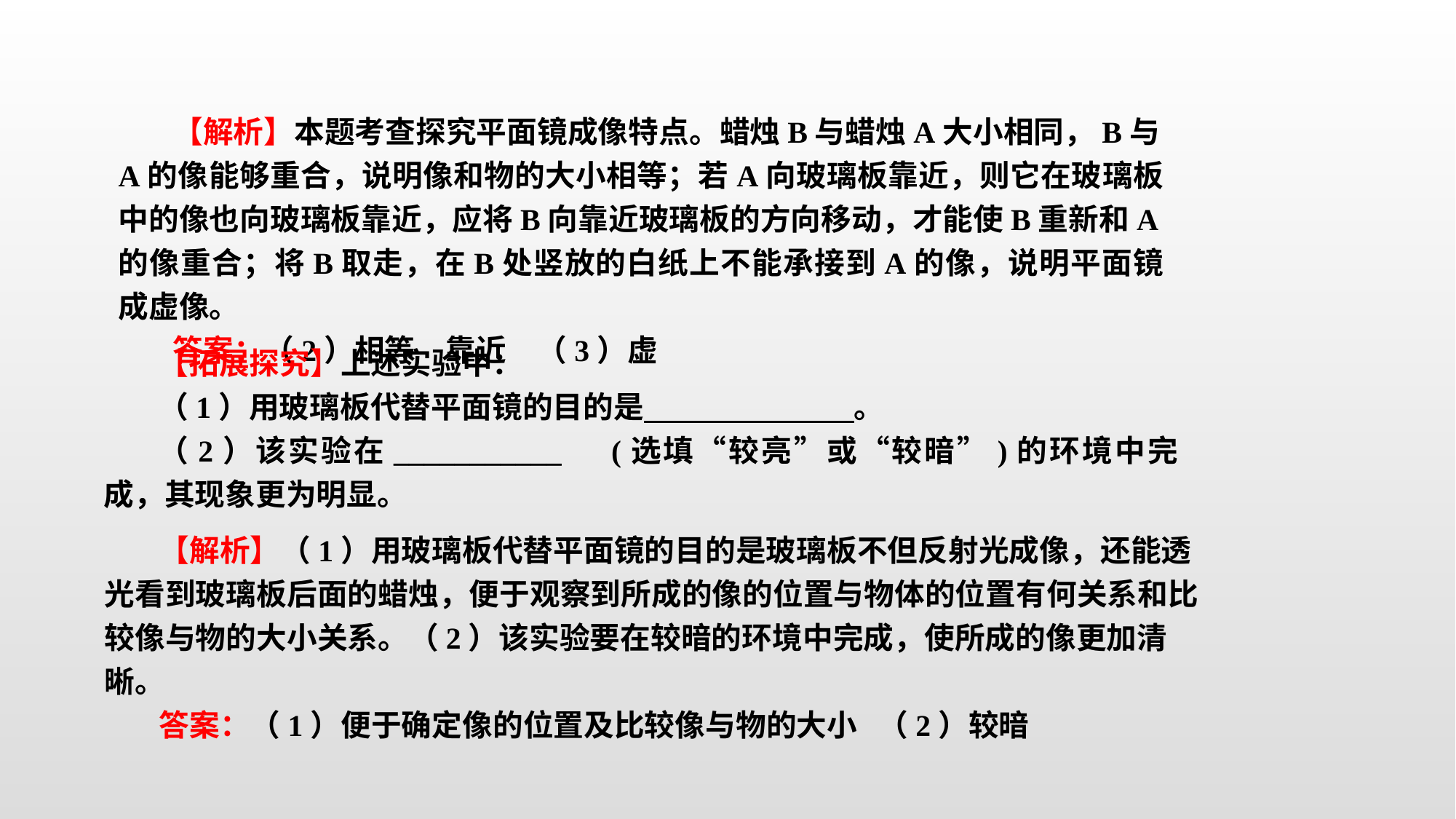

【解析】本题考查探究平面镜成像特点。蜡烛B与蜡烛A大小相同，B与A的像能够重合，说明像和物的大小相等；若A向玻璃板靠近，则它在玻璃板中的像也向玻璃板靠近，应将B向靠近玻璃板的方向移动，才能使B重新和A的像重合；将B取走，在B处竖放的白纸上不能承接到A的像，说明平面镜成虚像。
答案：（2）相等　靠近　（3）虚
【拓展探究】上述实验中：
（1）用玻璃板代替平面镜的目的是　                          。
（2）该实验在___________　(选填“较亮”或“较暗”)的环境中完成，其现象更为明显。
【解析】（1）用玻璃板代替平面镜的目的是玻璃板不但反射光成像，还能透光看到玻璃板后面的蜡烛，便于观察到所成的像的位置与物体的位置有何关系和比较像与物的大小关系。（2）该实验要在较暗的环境中完成，使所成的像更加清晰。
答案：（1）便于确定像的位置及比较像与物的大小   （2）较暗